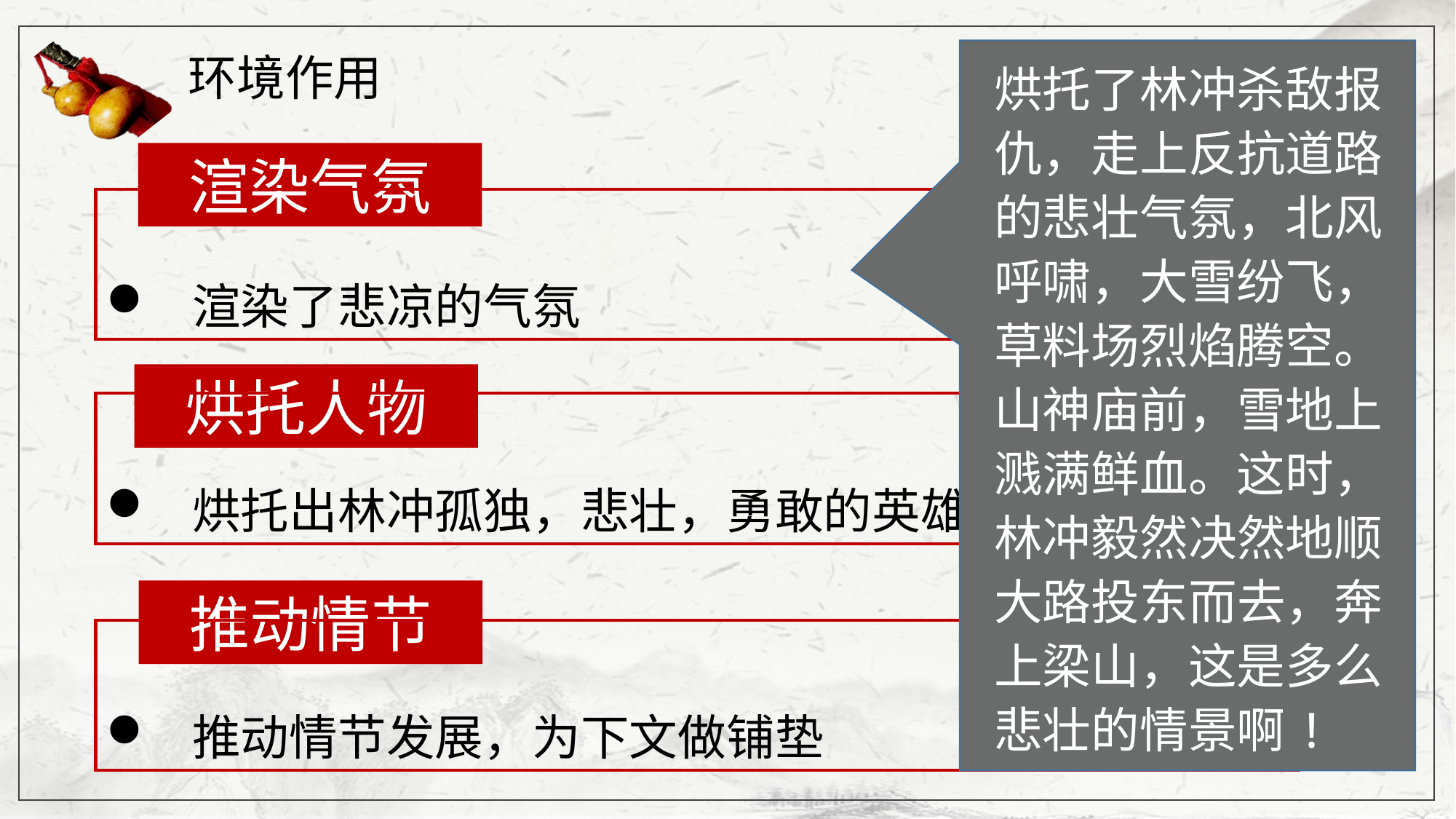

烘托了林冲杀敌报仇，走上反抗道路的悲壮气氛，北风呼啸，大雪纷飞，草料场烈焰腾空。山神庙前，雪地上溅满鲜血。这时，林冲毅然决然地顺大路投东而去，奔上梁山，这是多么悲壮的情景啊!
环境作用
渲染气氛
渲染了悲凉的气氛
烘托人物
烘托出林冲孤独，悲壮，勇敢的英雄形象
推动情节
推动情节发展，为下文做铺垫